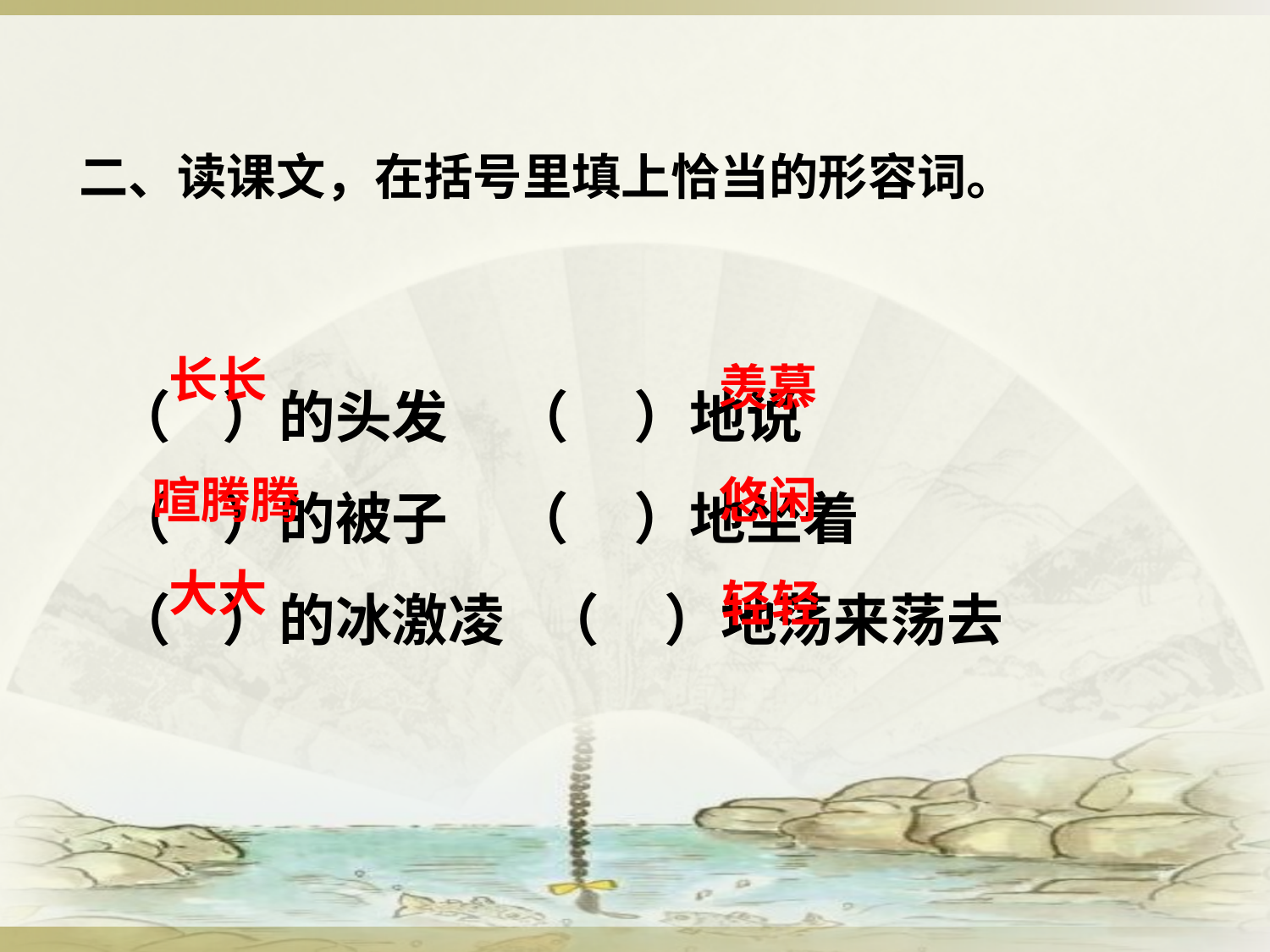

二、读课文，在括号里填上恰当的形容词。
长长
（    ）的头发     （     ）地说
（    ）的被子     （     ）地坐着
（    ）的冰激凌   （     ）地荡来荡去
羡慕
暄腾腾
悠闲
大大
轻轻